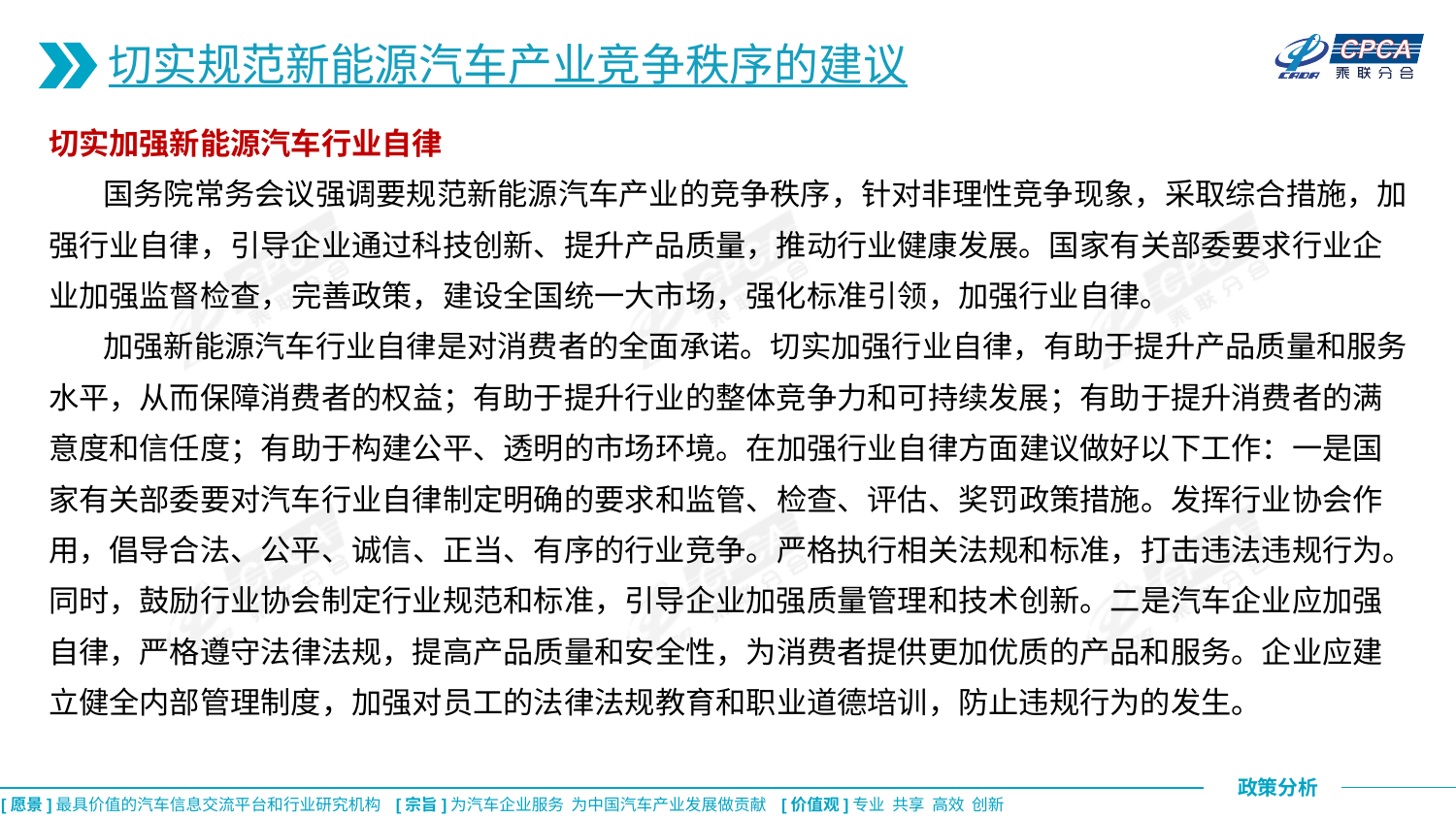

切实规范新能源汽车产业竞争秩序的建议
切实加强新能源汽车行业自律
       国务院常务会议强调要规范新能源汽车产业的竞争秩序，针对非理性竞争现象，采取综合措施，加强行业自律，引导企业通过科技创新、提升产品质量，推动行业健康发展。国家有关部委要求行业企业加强监督检查，完善政策，建设全国统一大市场，强化标准引领，加强行业自律。
       加强新能源汽车行业自律是对消费者的全面承诺。切实加强行业自律，有助于提升产品质量和服务水平，从而保障消费者的权益；有助于提升行业的整体竞争力和可持续发展；有助于提升消费者的满意度和信任度；有助于构建公平、透明的市场环境。在加强行业自律方面建议做好以下工作：一是国家有关部委要对汽车行业自律制定明确的要求和监管、检查、评估、奖罚政策措施。发挥行业协会作用，倡导合法、公平、诚信、正当、有序的行业竞争。严格执行相关法规和标准，打击违法违规行为。同时，鼓励行业协会制定行业规范和标准，引导企业加强质量管理和技术创新。二是汽车企业应加强自律，严格遵守法律法规，提高产品质量和安全性，为消费者提供更加优质的产品和服务。企业应建立健全内部管理制度，加强对员工的法律法规教育和职业道德培训，防止违规行为的发生。